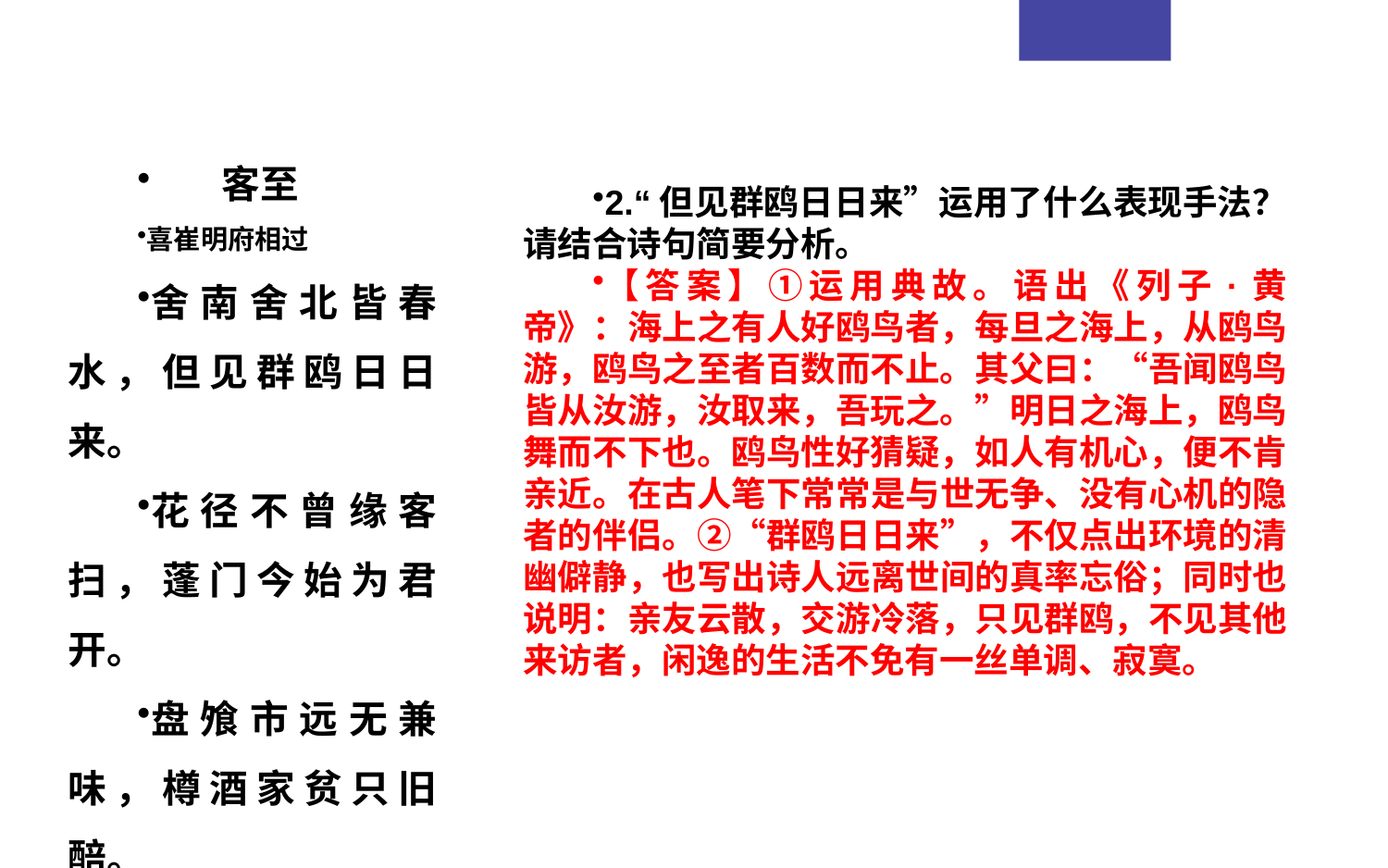

客至
喜崔明府相过
舍南舍北皆春水，但见群鸥日日来。
花径不曾缘客扫，蓬门今始为君开。
盘飧市远无兼味，樽酒家贫只旧醅。
肯与邻翁相对饮，隔篱呼取尽余杯。

2.“但见群鸥日日来”运用了什么表现手法？请结合诗句简要分析。
【答案】①运用典故。语出《列子·黄帝》：海上之有人好鸥鸟者，每旦之海上，从鸥鸟游，鸥鸟之至者百数而不止。其父曰：“吾闻鸥鸟皆从汝游，汝取来，吾玩之。”明日之海上，鸥鸟舞而不下也。鸥鸟性好猜疑，如人有机心，便不肯亲近。在古人笔下常常是与世无争、没有心机的隐者的伴侣。②“群鸥日日来”，不仅点出环境的清幽僻静，也写出诗人远离世间的真率忘俗；同时也说明：亲友云散，交游冷落，只见群鸥，不见其他来访者，闲逸的生活不免有一丝单调、寂寞。